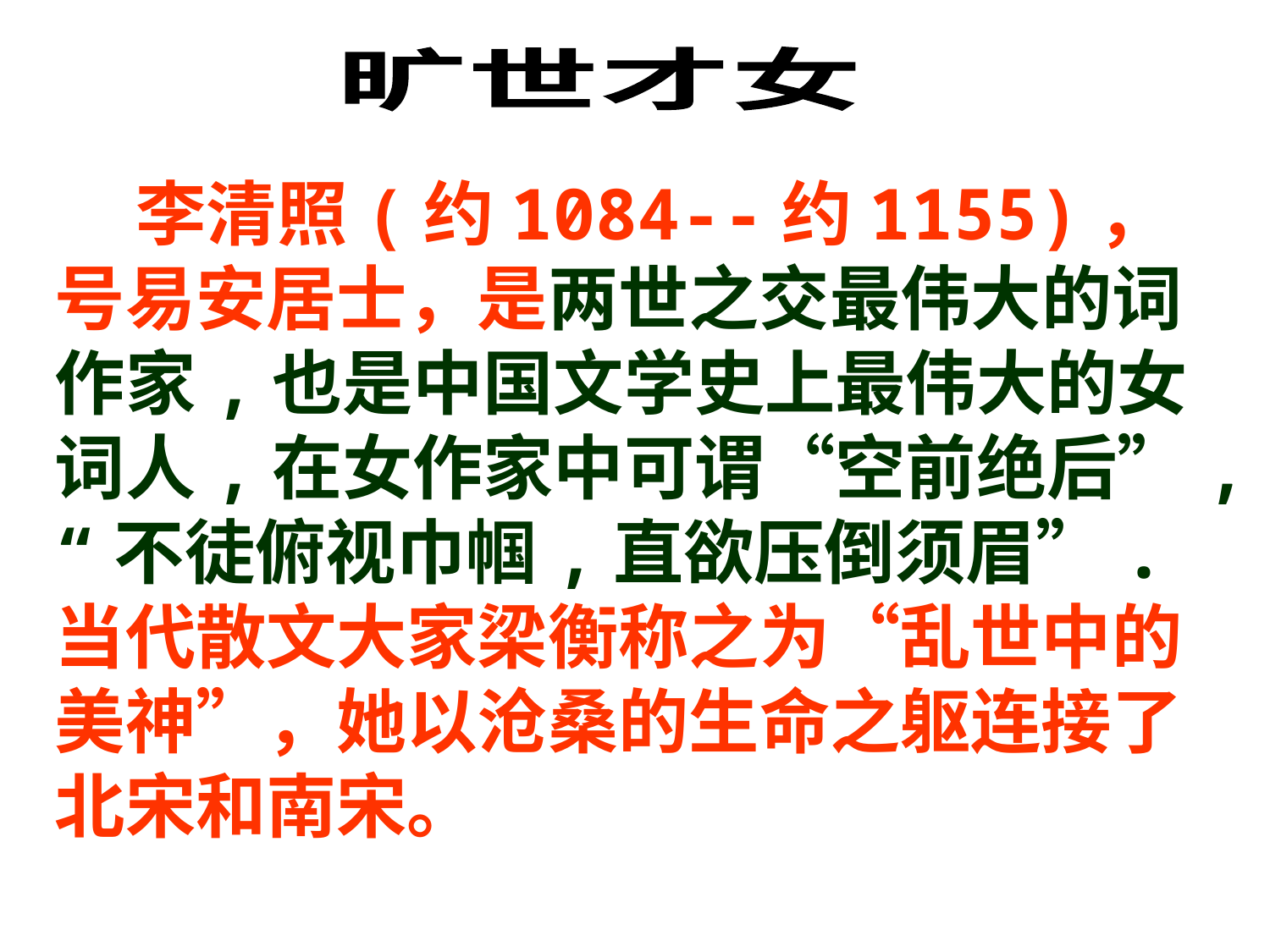

旷世才女
    李清照(约1084--约1155)，号易安居士，是两世之交最伟大的词作家,也是中国文学史上最伟大的女词人,在女作家中可谓“空前绝后”,“不徒俯视巾帼,直欲压倒须眉”.当代散文大家梁衡称之为“乱世中的美神”，她以沧桑的生命之躯连接了北宋和南宋。